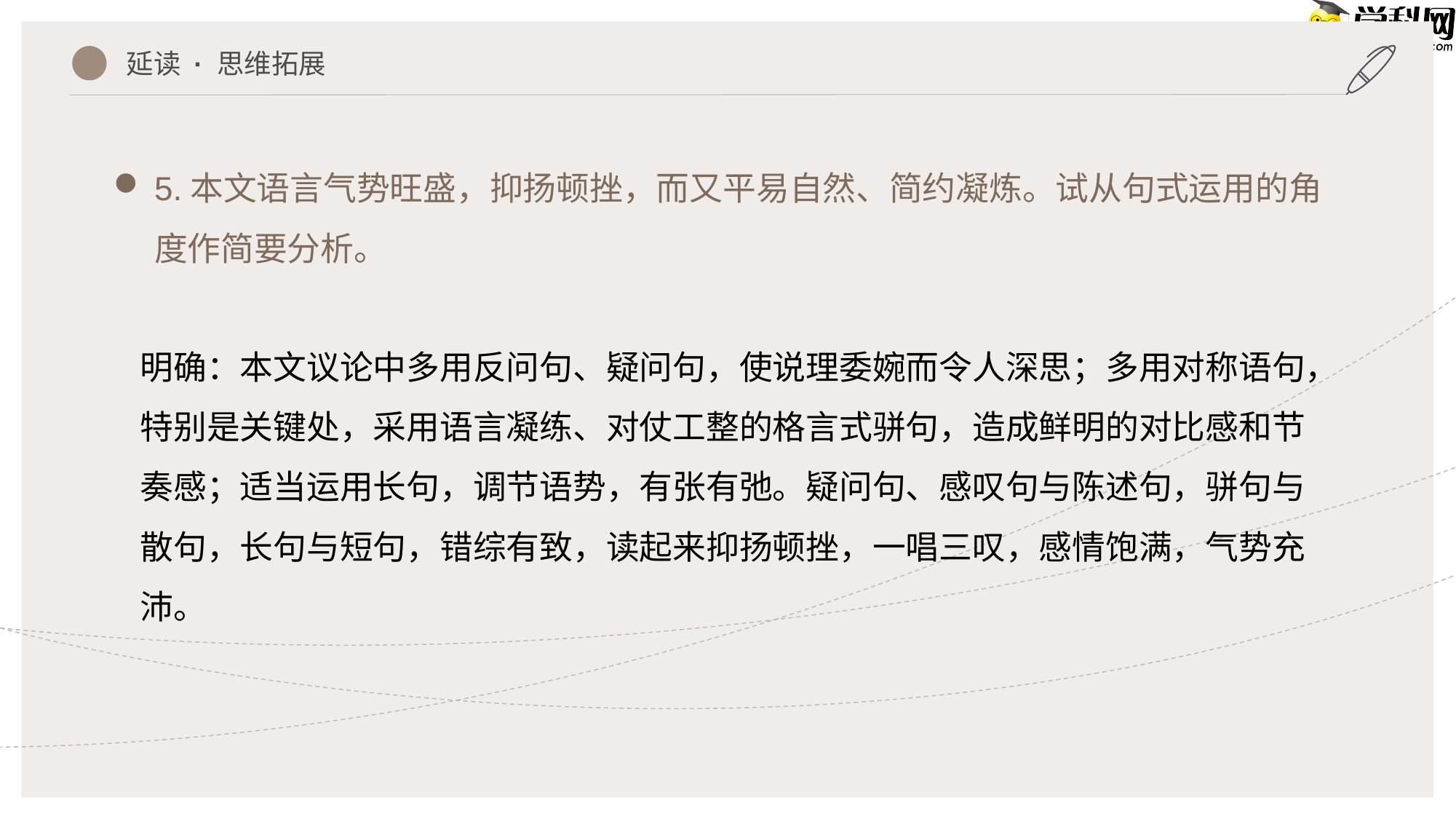

延读 · 思维拓展

5.本文语言气势旺盛，抑扬顿挫，而又平易自然、简约凝炼。试从句式运用的角度作简要分析。

明确：本文议论中多用反问句、疑问句，使说理委婉而令人深思；多用对称语句，特别是关键处，采用语言凝练、对仗工整的格言式骈句，造成鲜明的对比感和节奏感；适当运用长句，调节语势，有张有弛。疑问句、感叹句与陈述句，骈句与散句，长句与短句，错综有致，读起来抑扬顿挫，一唱三叹，感情饱满，气势充沛。